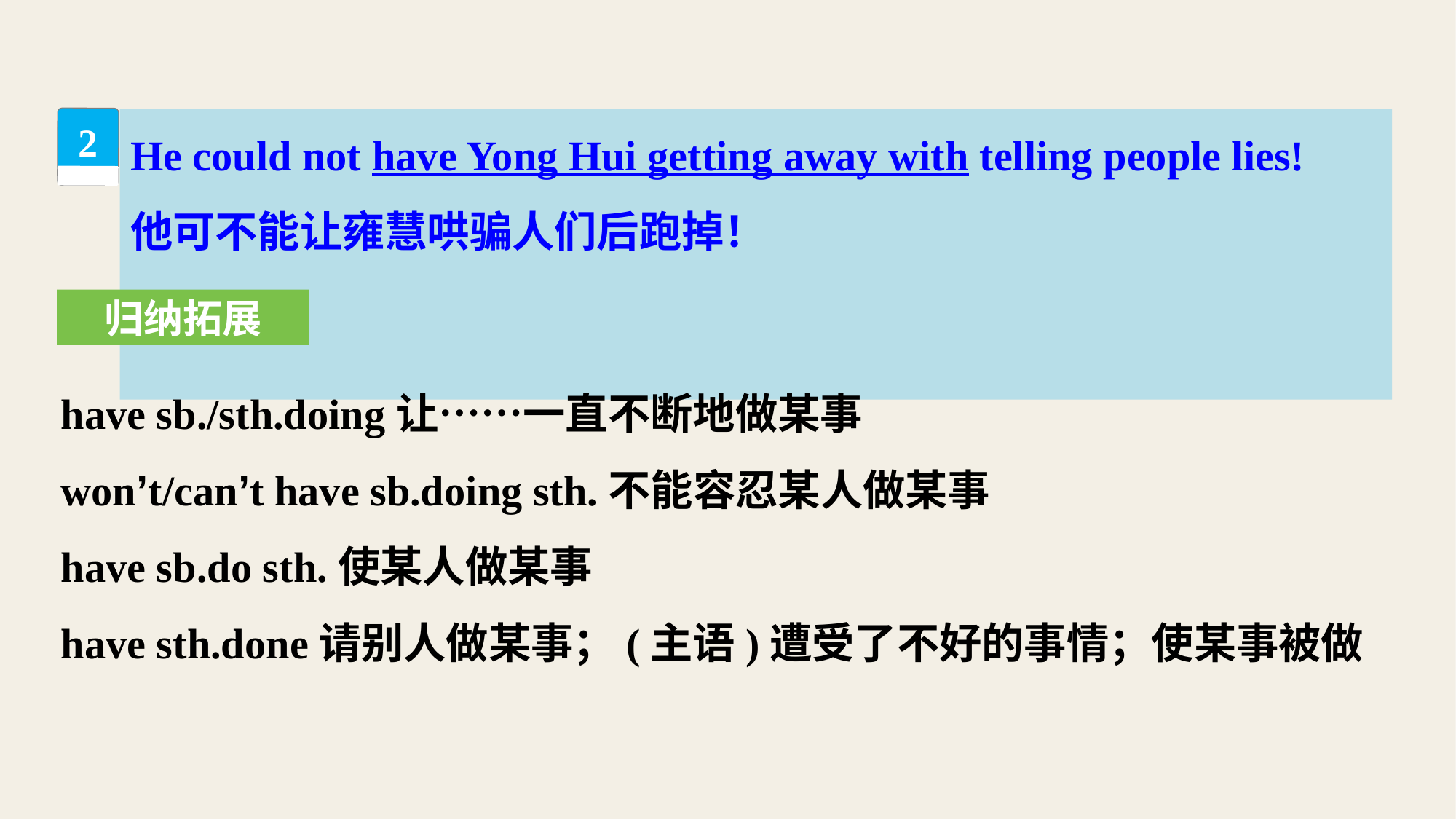

He could not have Yong Hui getting away with telling people lies!
他可不能让雍慧哄骗人们后跑掉！

2

归纳拓展
have sb./sth.doing让……一直不断地做某事
won’t/can’t have sb.doing sth.不能容忍某人做某事
have sb.do sth.使某人做某事
have sth.done请别人做某事；(主语)遭受了不好的事情；使某事被做